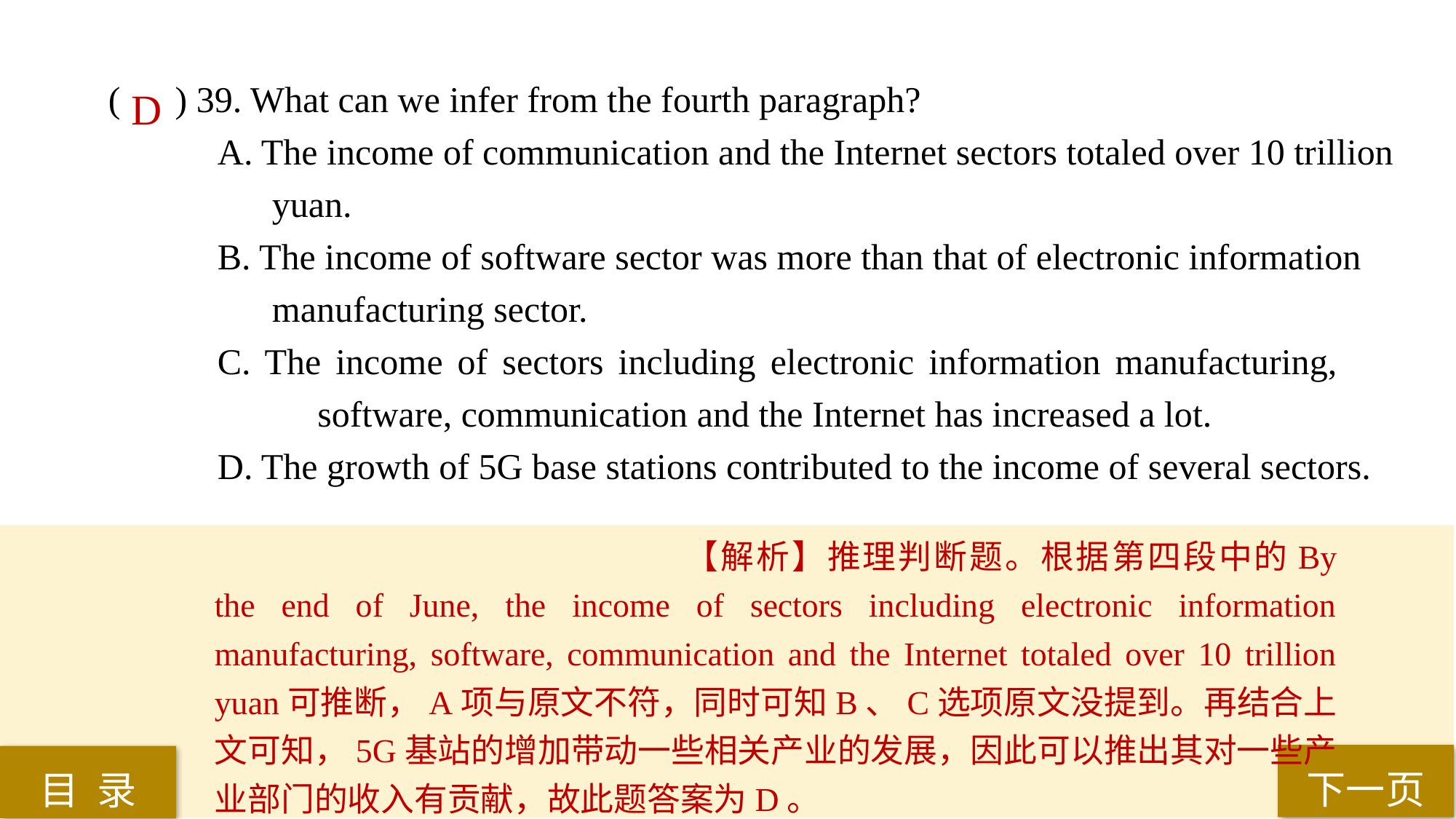

(      ) 39. What can we infer from the fourth paragraph?
A. The income of communication and the Internet sectors totaled over 10 trillion
yuan.
B. The income of software sector was more than that of electronic information
manufacturing sector.
C. The income of sectors including electronic information manufacturing, 		     software, communication and the Internet has increased a lot.
D. The growth of 5G base stations contributed to the income of several sectors.
D
【解析】推理判断题。根据第四段中的By the end of June, the income of sectors including electronic information manufacturing, software, communication and the Internet totaled over 10 trillion yuan可推断，A项与原文不符，同时可知B、C选项原文没提到。再结合上文可知，5G基站的增加带动一些相关产业的发展，因此可以推出其对一些产业部门的收入有贡献，故此题答案为D。